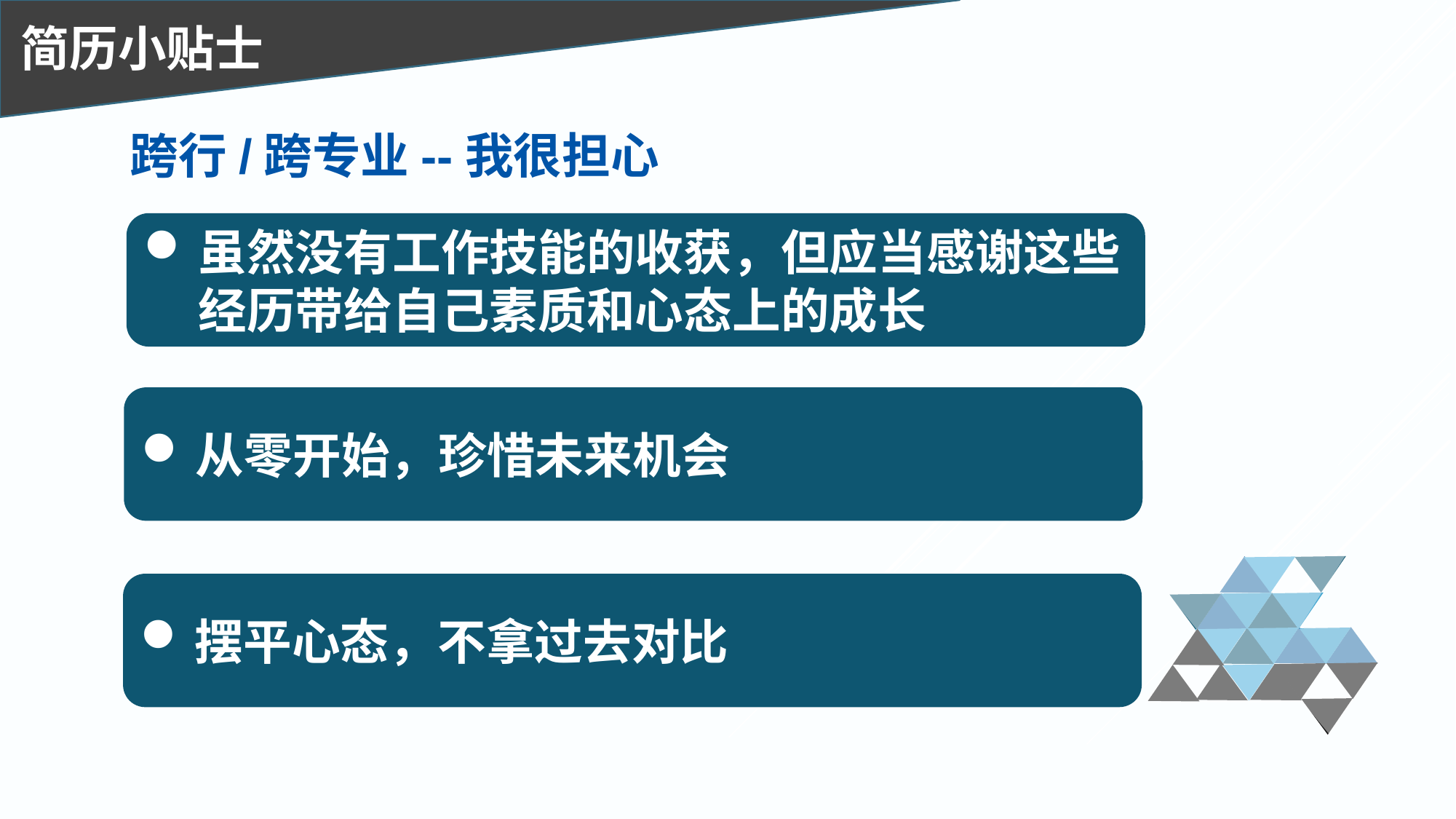

简历小贴士
跨行/跨专业--我很担心
虽然没有工作技能的收获，但应当感谢这些经历带给自己素质和心态上的成长
从零开始，珍惜未来机会
摆平心态，不拿过去对比